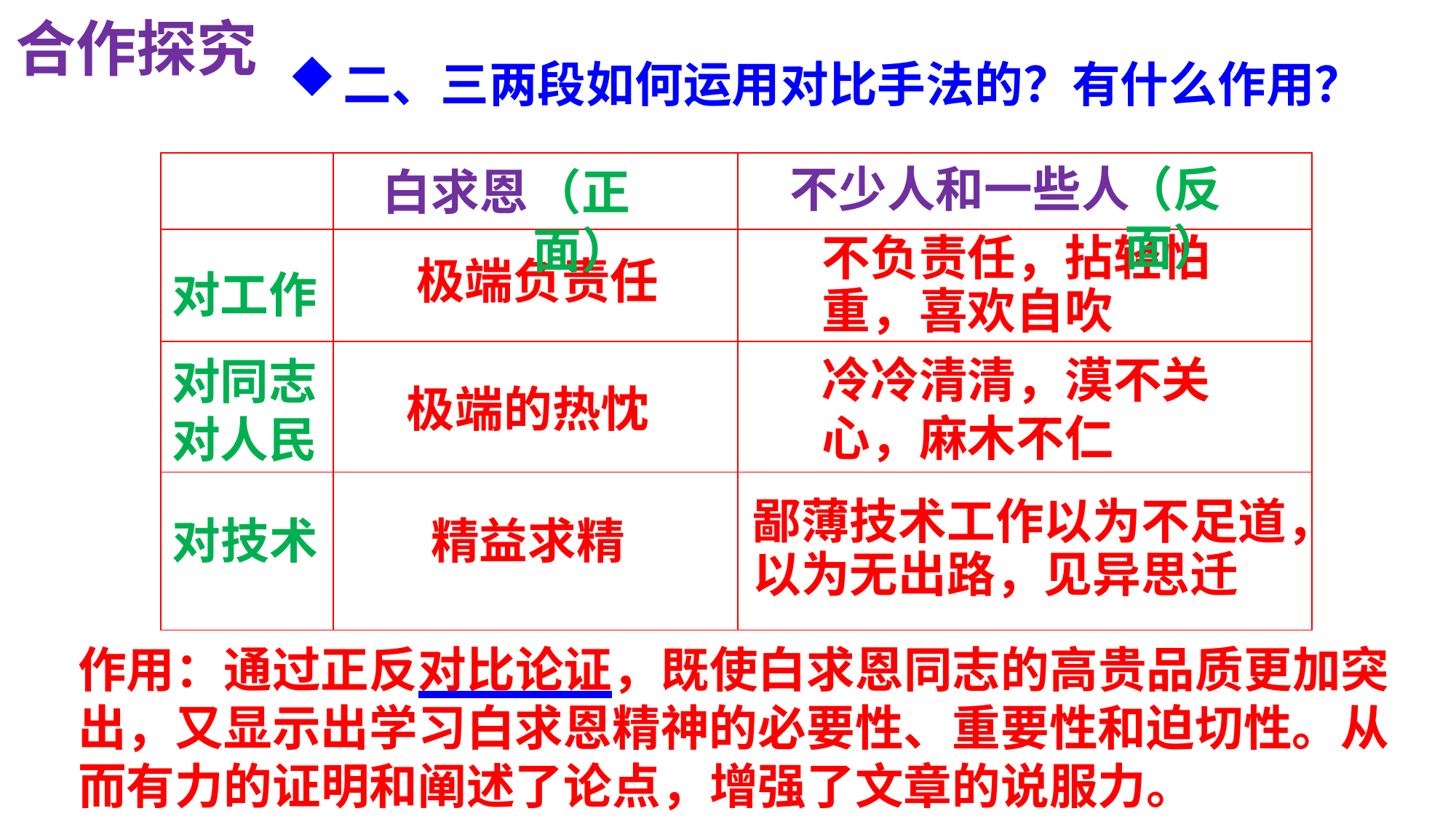

合作探究
二、三两段如何运用对比手法的？有什么作用？
|  |  |  |
| --- | --- | --- |
|  |  |  |
|  |  |  |
|  |  |  |
不少人和一些人
（反面）
白求恩
（正面）
不负责任，拈轻怕重，喜欢自吹
极端负责任
对工作
冷冷清清，漠不关心，麻木不仁
对同志
对人民
极端的热忱
鄙薄技术工作以为不足道，以为无出路，见异思迁
对技术
精益求精
作用：通过正反对比论证，既使白求恩同志的高贵品质更加突出，又显示出学习白求恩精神的必要性、重要性和迫切性。从而有力的证明和阐述了论点，增强了文章的说服力。